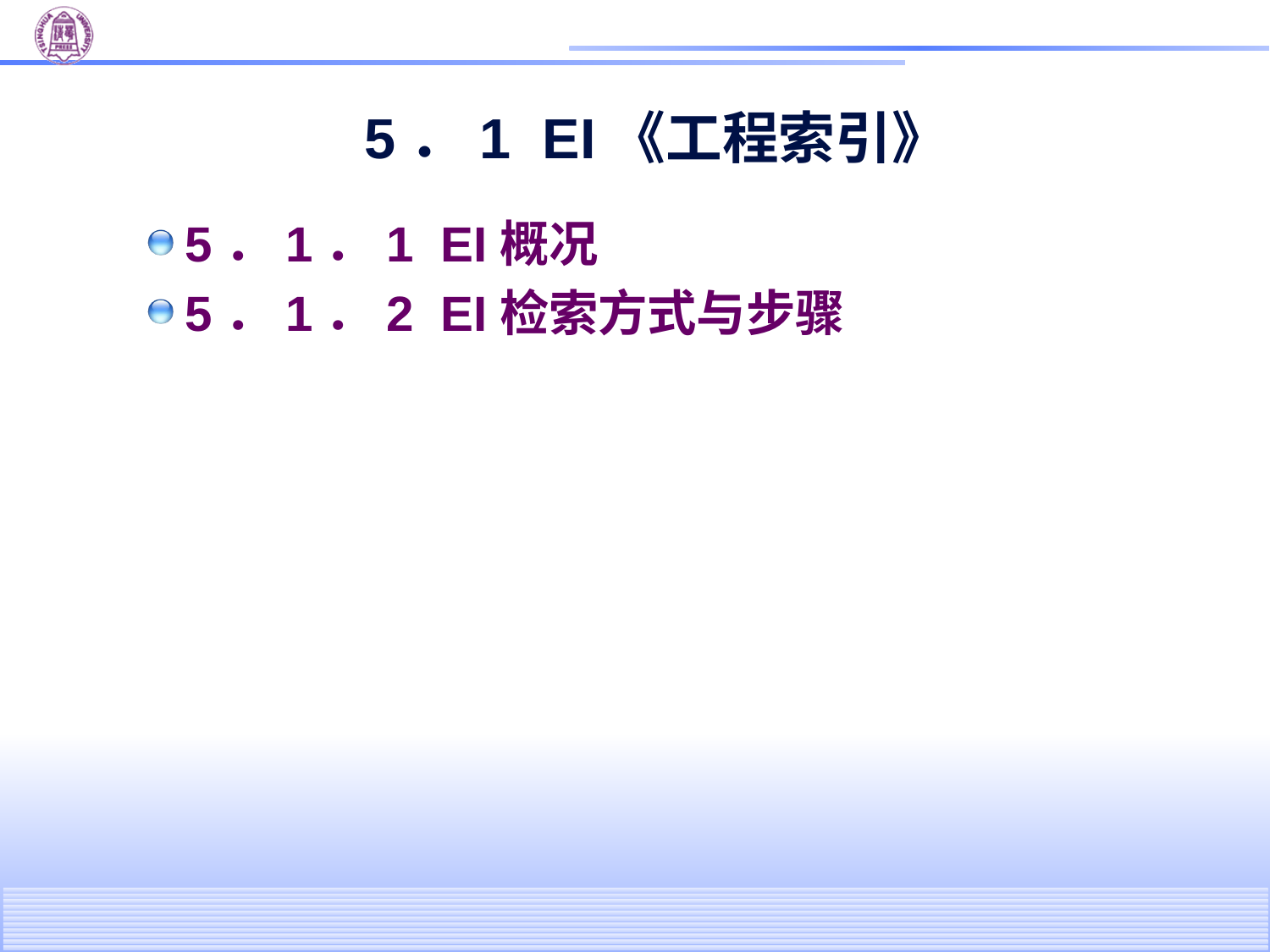

# 5．1  EI《工程索引》
5．1．1  EI概况
5．1．2  EI检索方式与步骤